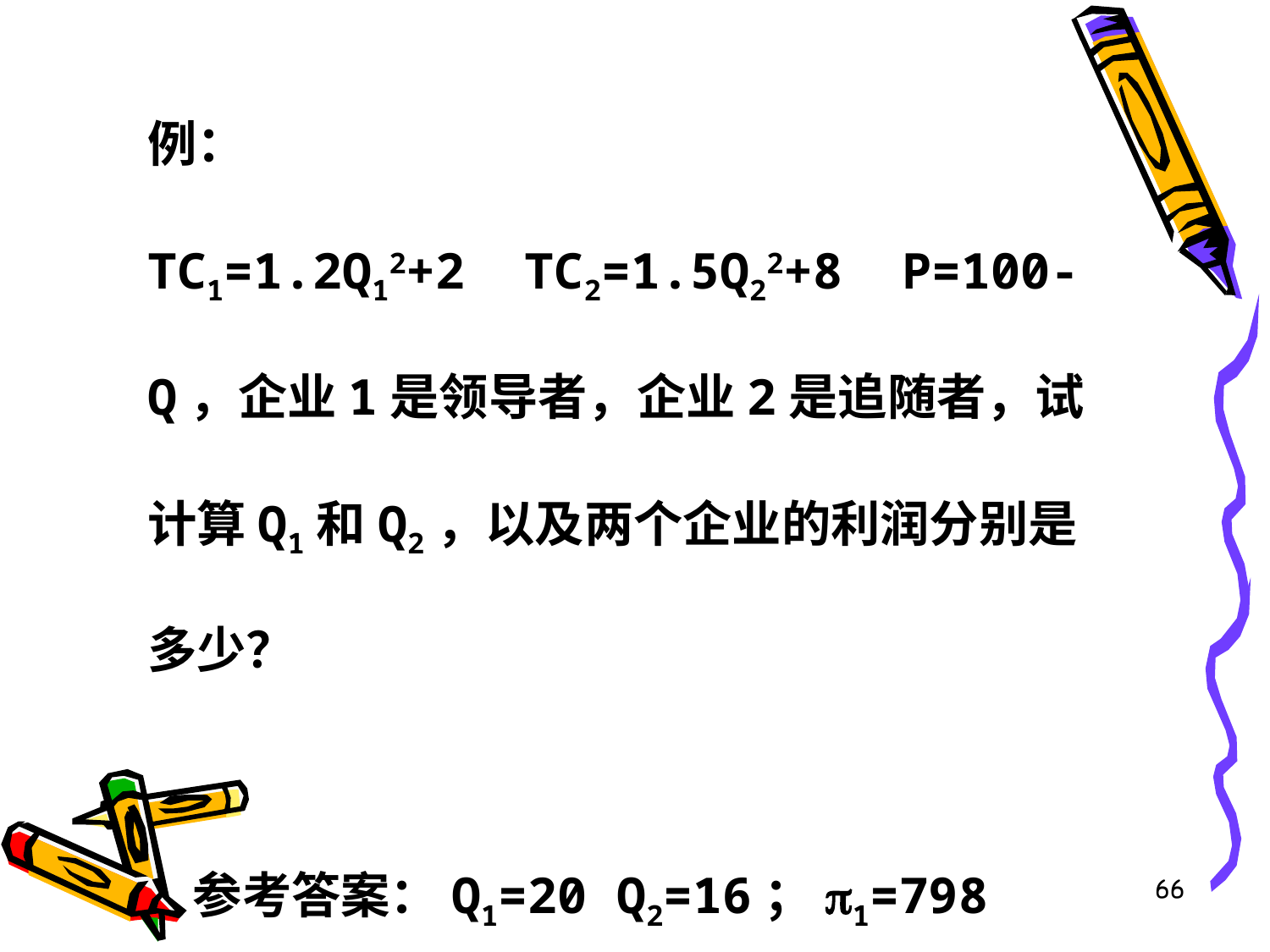

例：
TC1=1.2Q12+2  TC2=1.5Q22+8  P=100-Q，企业1是领导者，企业2是追随者，试计算Q1和Q2，以及两个企业的利润分别是多少？

   参考答案：Q1=20 Q2=16；π1=798 π2=632

66